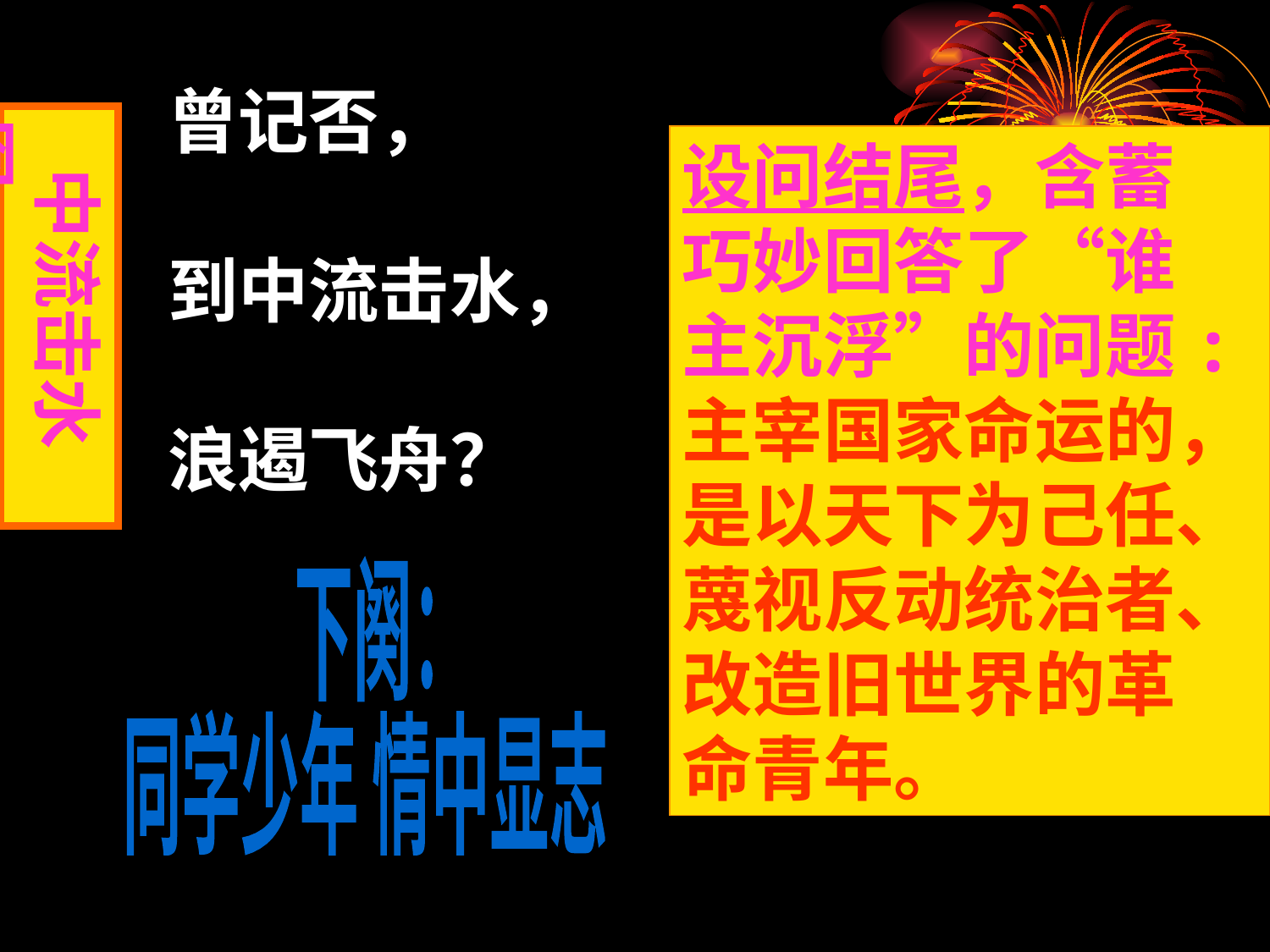

# 曾记否， 到中流击水， 浪遏飞舟？
  中流击水图
设问结尾，含蓄
巧妙回答了“谁
主沉浮”的问题:
主宰国家命运的，
是以天下为己任、
蔑视反动统治者、
改造旧世界的革
命青年。

下阕：
同学少年 情中显志